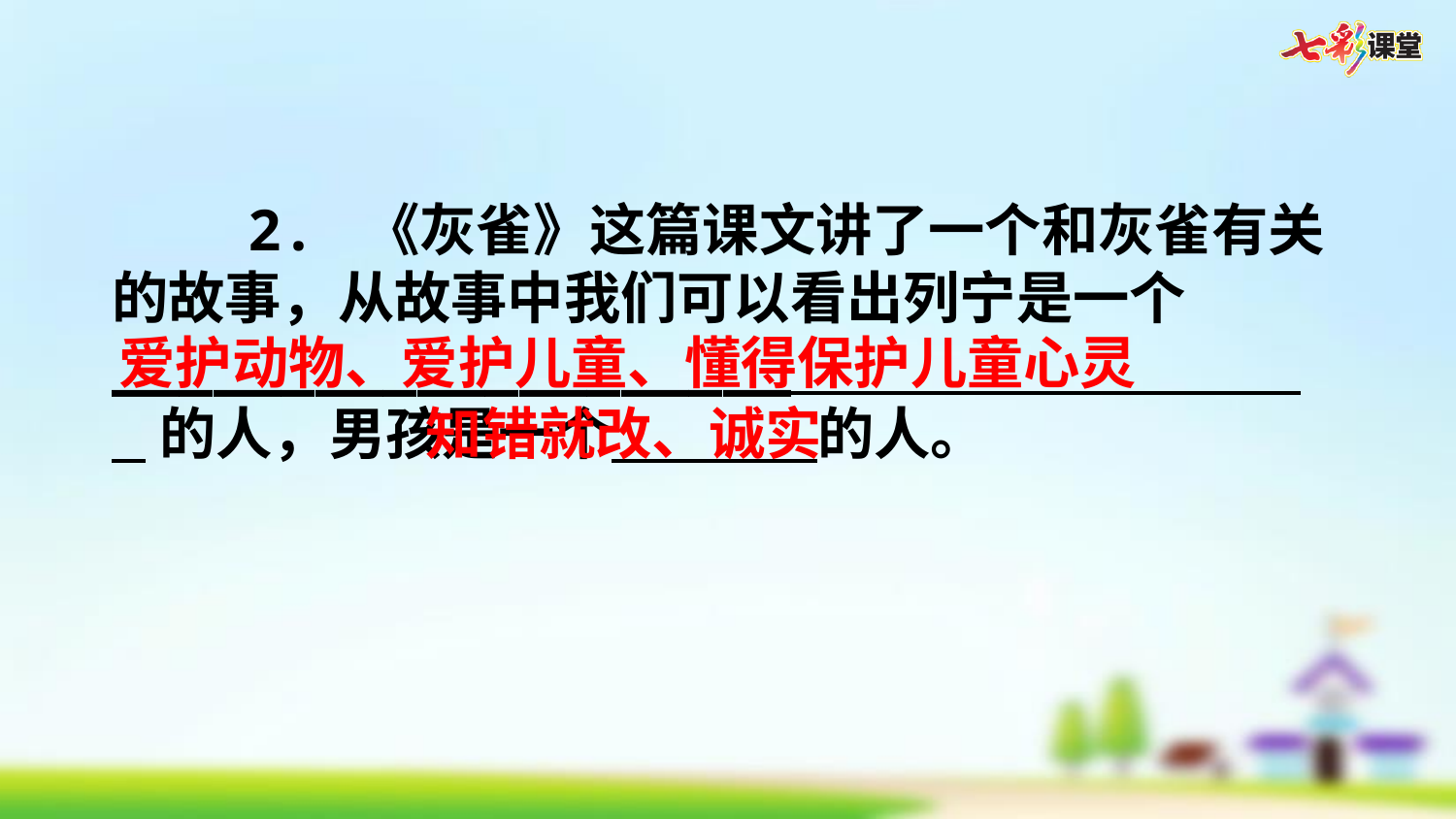

2. 《灰雀》这篇课文讲了一个和灰雀有关的故事，从故事中我们可以看出列宁是一个____________________                 的人，男孩是一个                的人。
爱护动物、爱护儿童、懂得保护儿童心灵
知错就改、诚实